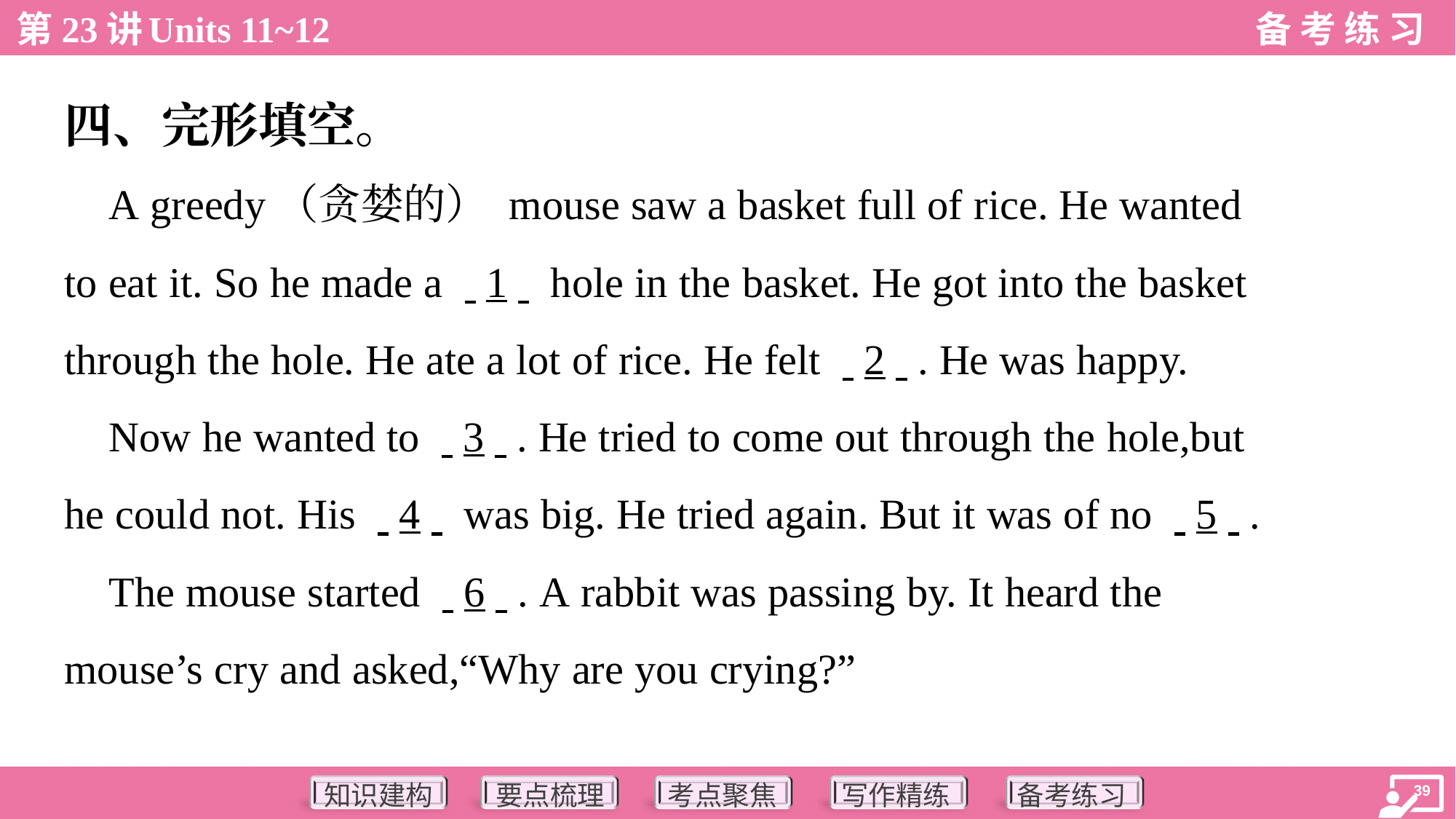

四、完形填空。
    A greedy（贪婪的） mouse saw a basket full of rice. He wanted
to eat it. So he made a . .1. . hole in the basket. He got into the basket
through the hole. He ate a lot of rice. He felt . .2. .. He was happy.
    Now he wanted to . .3. .. He tried to come out through the hole,but
he could not. His . .4. . was big. He tried again. But it was of no . .5. ..
    The mouse started . .6. .. A rabbit was passing by. It heard the
mouse’s cry and asked,“Why are you crying?”